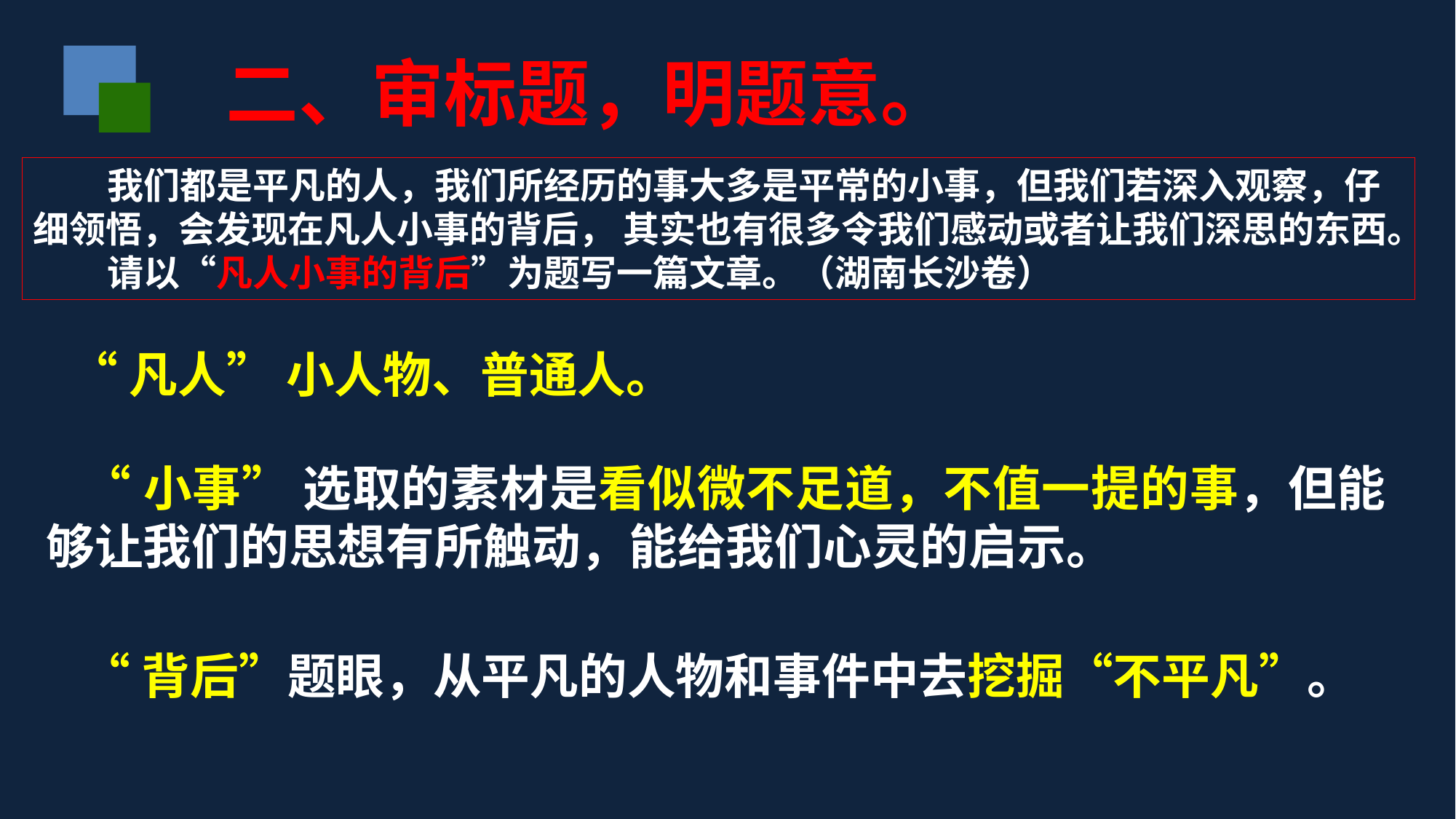

二、审标题，明题意。

        我们都是平凡的人，我们所经历的事大多是平常的小事，但我们若深入观察，仔细领悟，会发现在凡人小事的背后， 其实也有很多令我们感动或者让我们深思的东西。
        请以“凡人小事的背后”为题写一篇文章。（湖南长沙卷）
“凡人” 小人物、普通人。
“小事” 选取的素材是看似微不足道，不值一提的事，但能够让我们的思想有所触动，能给我们心灵的启示。
“背后”题眼，从平凡的人物和事件中去挖掘“不平凡”。